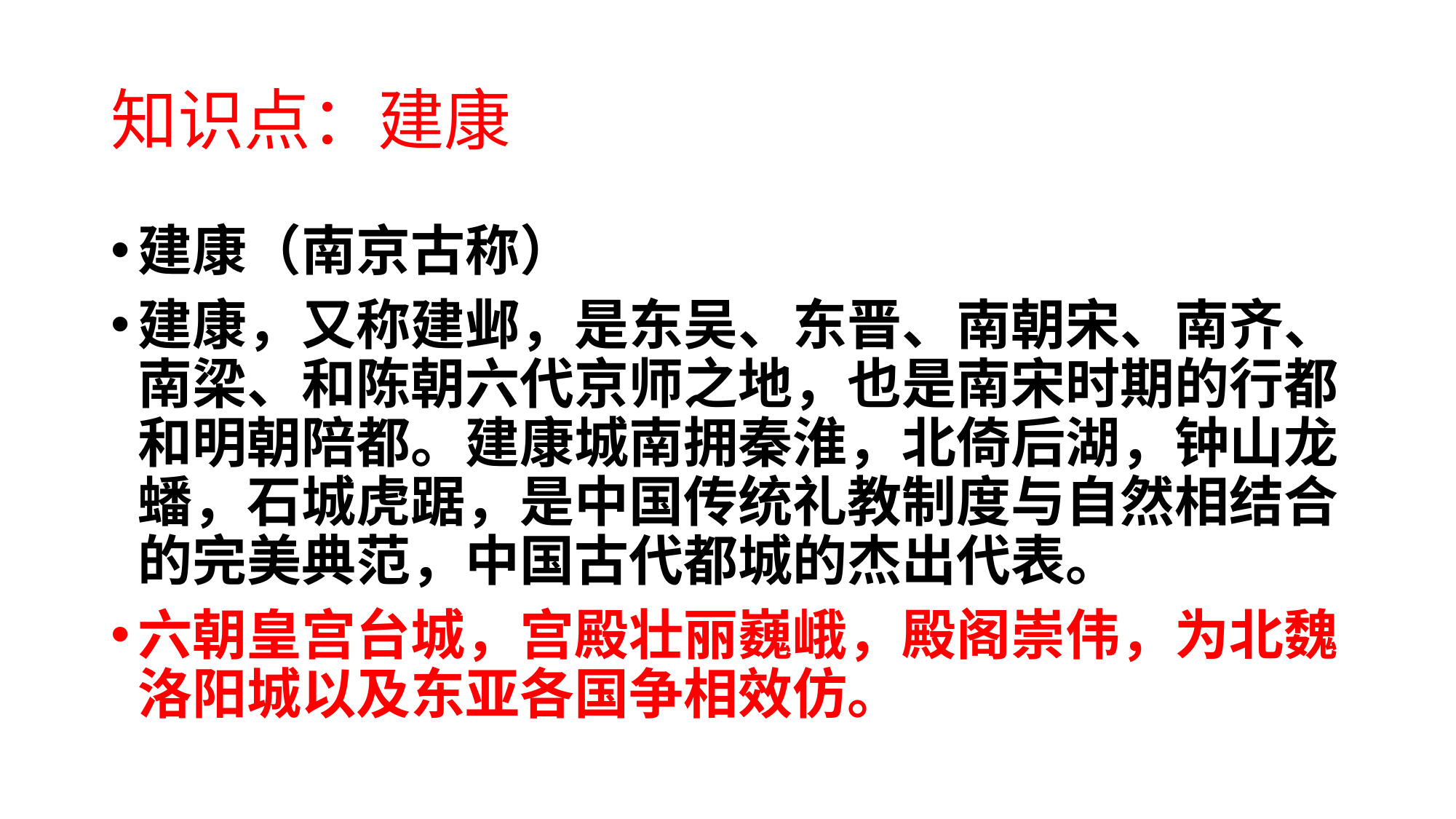

# 知识点：建康
建康（南京古称）
建康，又称建邺，是东吴、东晋、南朝宋、南齐、南梁、和陈朝六代京师之地，也是南宋时期的行都和明朝陪都。建康城南拥秦淮，北倚后湖，钟山龙蟠，石城虎踞，是中国传统礼教制度与自然相结合的完美典范，中国古代都城的杰出代表。
六朝皇宫台城，宫殿壮丽巍峨，殿阁崇伟，为北魏洛阳城以及东亚各国争相效仿。